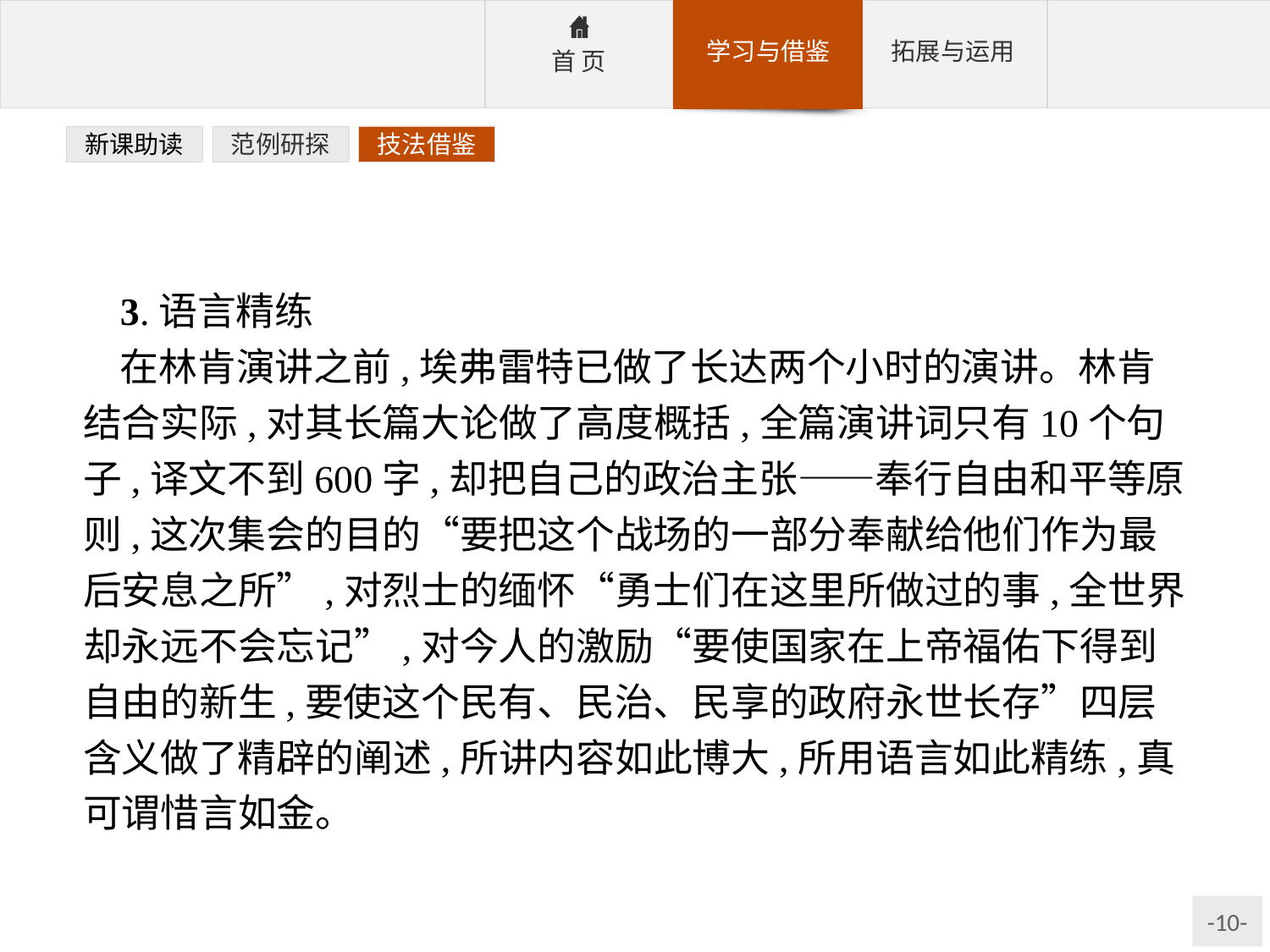

新课助读
范例研探
技法借鉴
3.语言精练
在林肯演讲之前,埃弗雷特已做了长达两个小时的演讲。林肯结合实际,对其长篇大论做了高度概括,全篇演讲词只有10个句子,译文不到600字,却把自己的政治主张——奉行自由和平等原则,这次集会的目的“要把这个战场的一部分奉献给他们作为最后安息之所”,对烈士的缅怀“勇士们在这里所做过的事,全世界却永远不会忘记”,对今人的激励“要使国家在上帝福佑下得到自由的新生,要使这个民有、民治、民享的政府永世长存”四层含义做了精辟的阐述,所讲内容如此博大,所用语言如此精练,真可谓惜言如金。